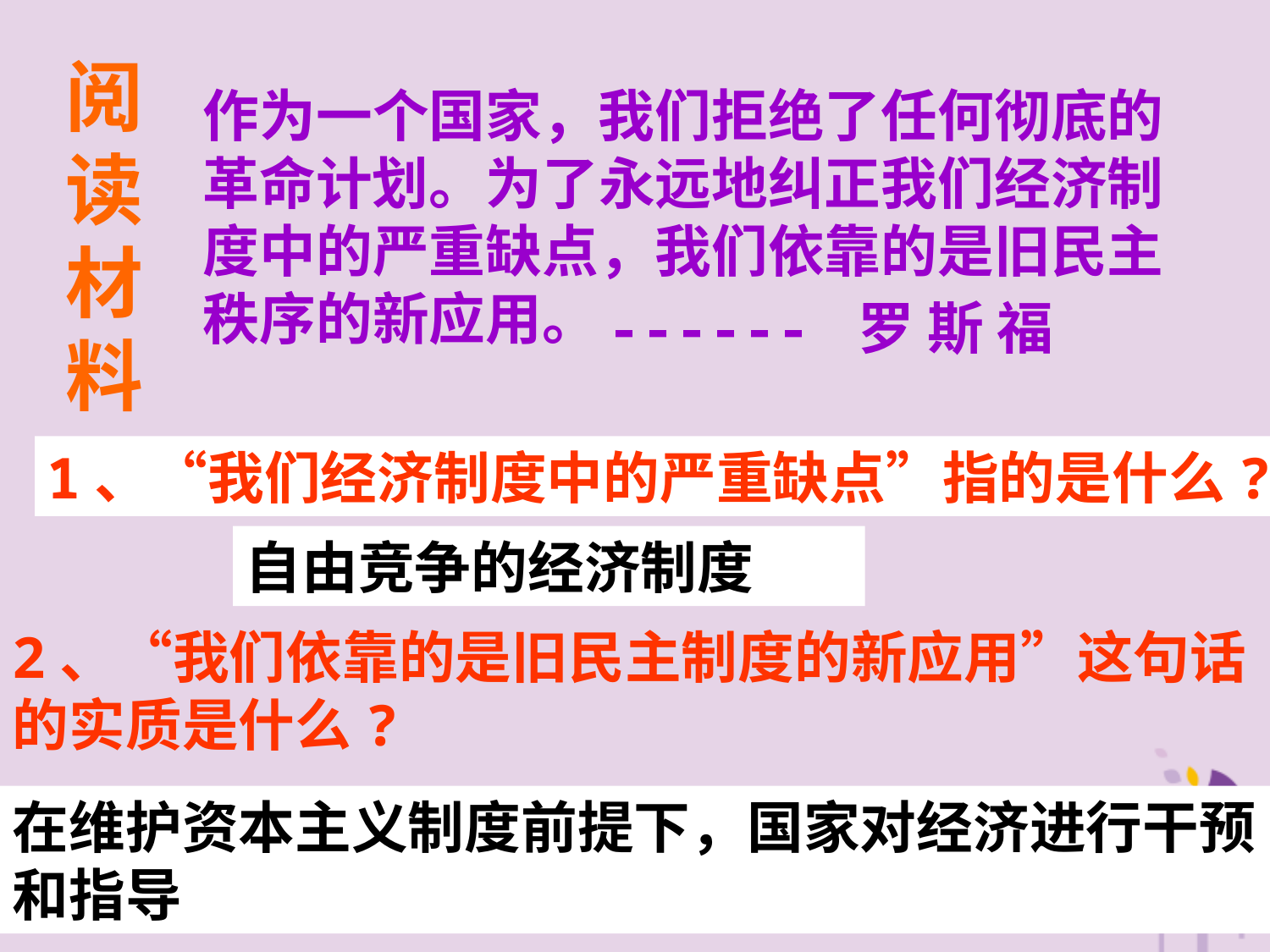

阅读材料
作为一个国家，我们拒绝了任何彻底的革命计划。为了永远地纠正我们经济制度中的严重缺点，我们依靠的是旧民主秩序的新应用。
------ 罗 斯 福
1、“我们经济制度中的严重缺点”指的是什么?
自由竞争的经济制度
2、“我们依靠的是旧民主制度的新应用”这句话的实质是什么?
在维护资本主义制度前提下，国家对经济进行干预和指导